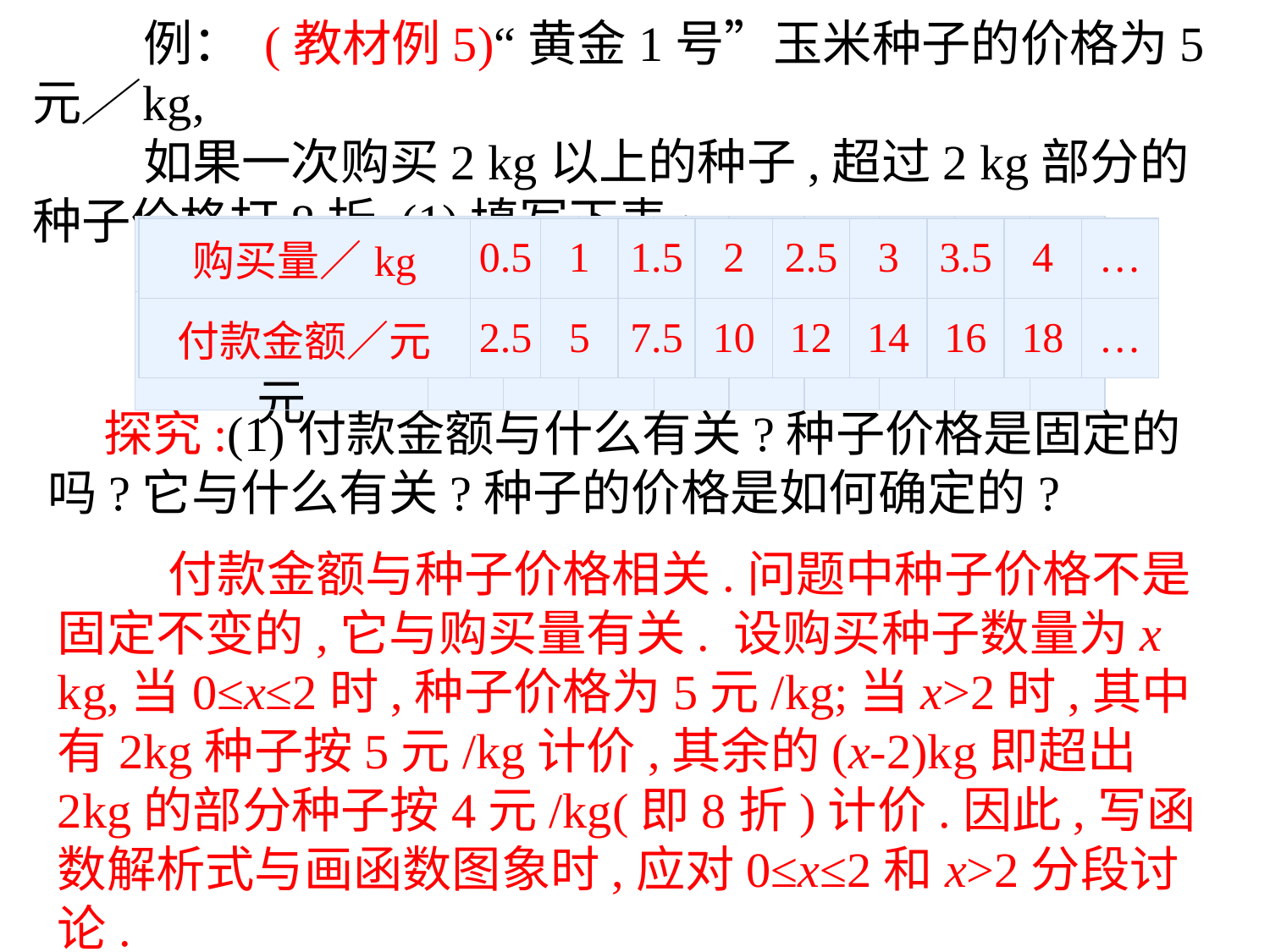

例： (教材例5)“黄金1号”玉米种子的价格为5元∕kg,
         如果一次购买2 kg以上的种子,超过2 kg部分的种子价格打8折.(1)填写下表:
| 购买量∕kg | 0.5 | 1 | 1.5 | 2 | 2.5 | 3 | 3.5 | 4 | … |
| --- | --- | --- | --- | --- | --- | --- | --- | --- | --- |
| 付款金额∕元 |  |  |  |  |  |  |  |  | … |
| 购买量∕kg | 0.5 | 1 | 1.5 | 2 | 2.5 | 3 | 3.5 | 4 | … |
| --- | --- | --- | --- | --- | --- | --- | --- | --- | --- |
| 付款金额∕元 | 2.5 | 5 | 7.5 | 10 | 12 | 14 | 16 | 18 | … |
    探究:(1)付款金额与什么有关?种子价格是固定的吗?它与什么有关?种子的价格是如何确定的?
         付款金额与种子价格相关.问题中种子价格不是固定不变的,它与购买量有关. 设购买种子数量为x kg,当0≤x≤2时,种子价格为5元/kg;当x>2时,其中有2kg种子按5元/kg计价,其余的(x-2)kg即超出2kg的部分种子按4元/kg(即8折)计价.因此,写函数解析式与画函数图象时,应对0≤x≤2和x>2分段讨论.